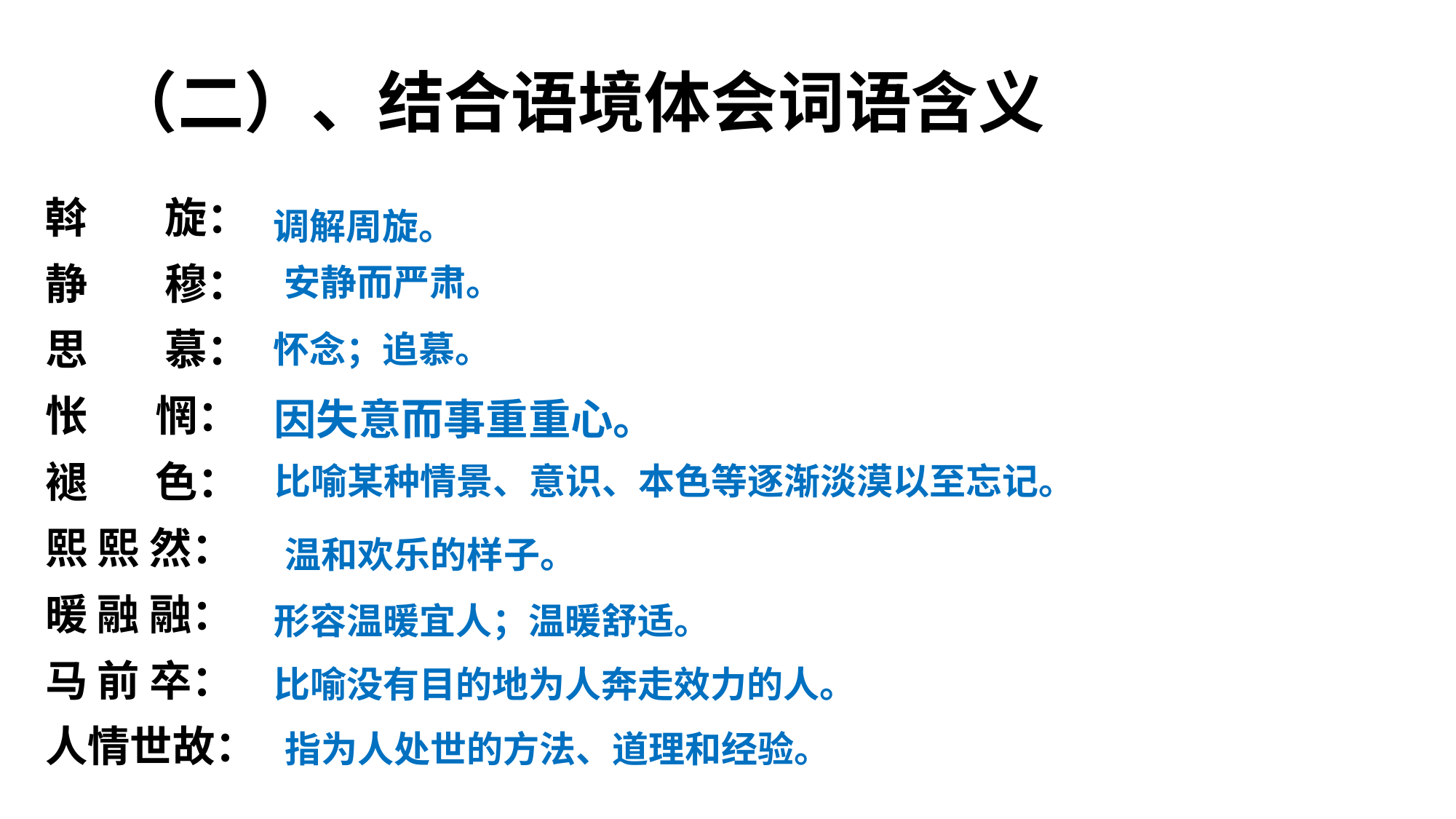

# （二）、结合语境体会词语含义
斡        旋：
静        穆：
思        慕：
怅       惘：
褪       色：
熙 熙 然：
暖 融 融：
马 前 卒：
人情世故：
调解周旋。
安静而严肃。
怀念；追慕。
因失意而事重重心。
比喻某种情景、意识、本色等逐渐淡漠以至忘记。
温和欢乐的样子。
形容温暖宜人；温暖舒适。
比喻没有目的地为人奔走效力的人。
指为人处世的方法、道理和经验。